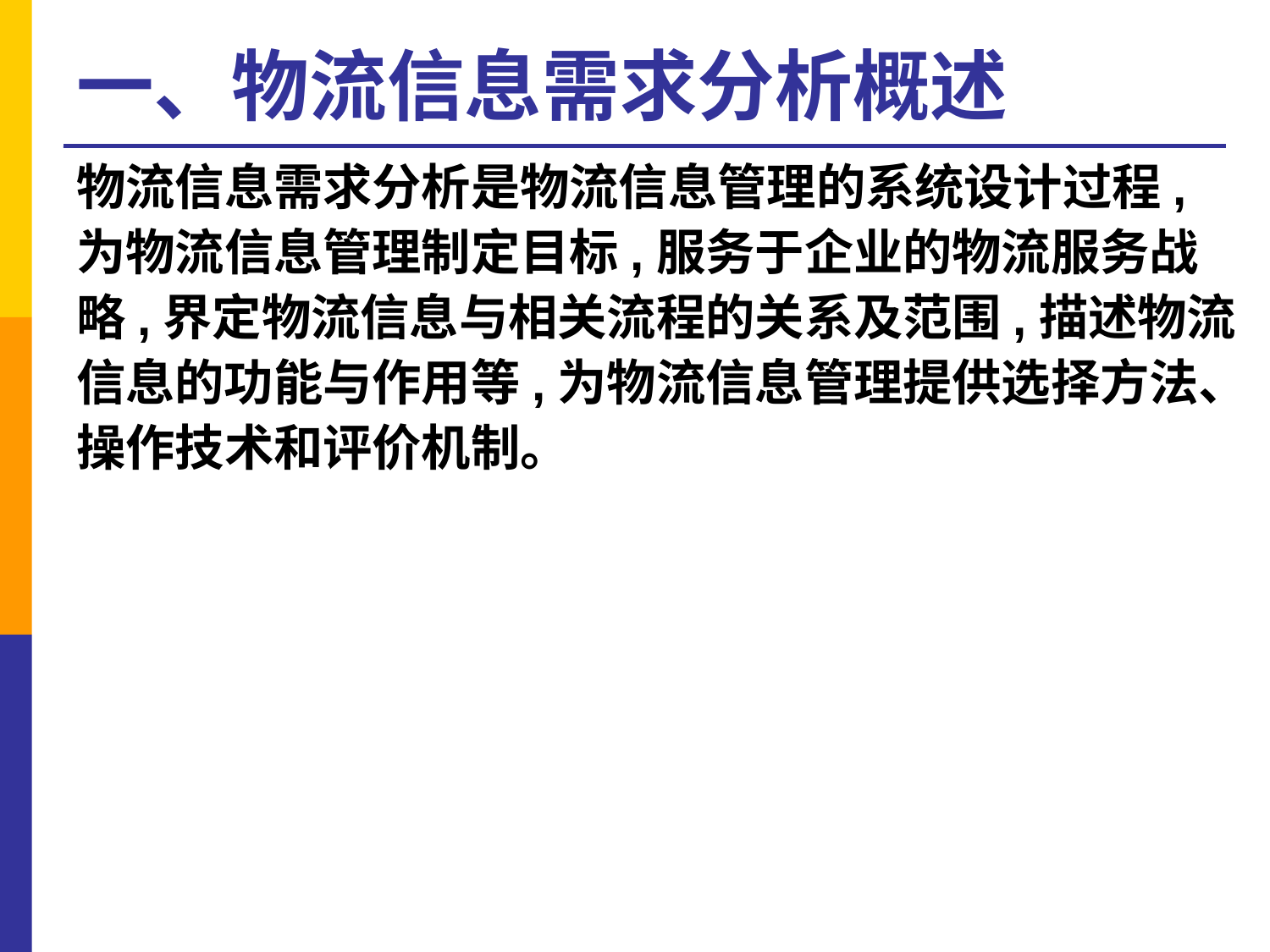

# 一、物流信息需求分析概述
物流信息需求分析是物流信息管理的系统设计过程,为物流信息管理制定目标,服务于企业的物流服务战略,界定物流信息与相关流程的关系及范围,描述物流信息的功能与作用等,为物流信息管理提供选择方法、操作技术和评价机制。